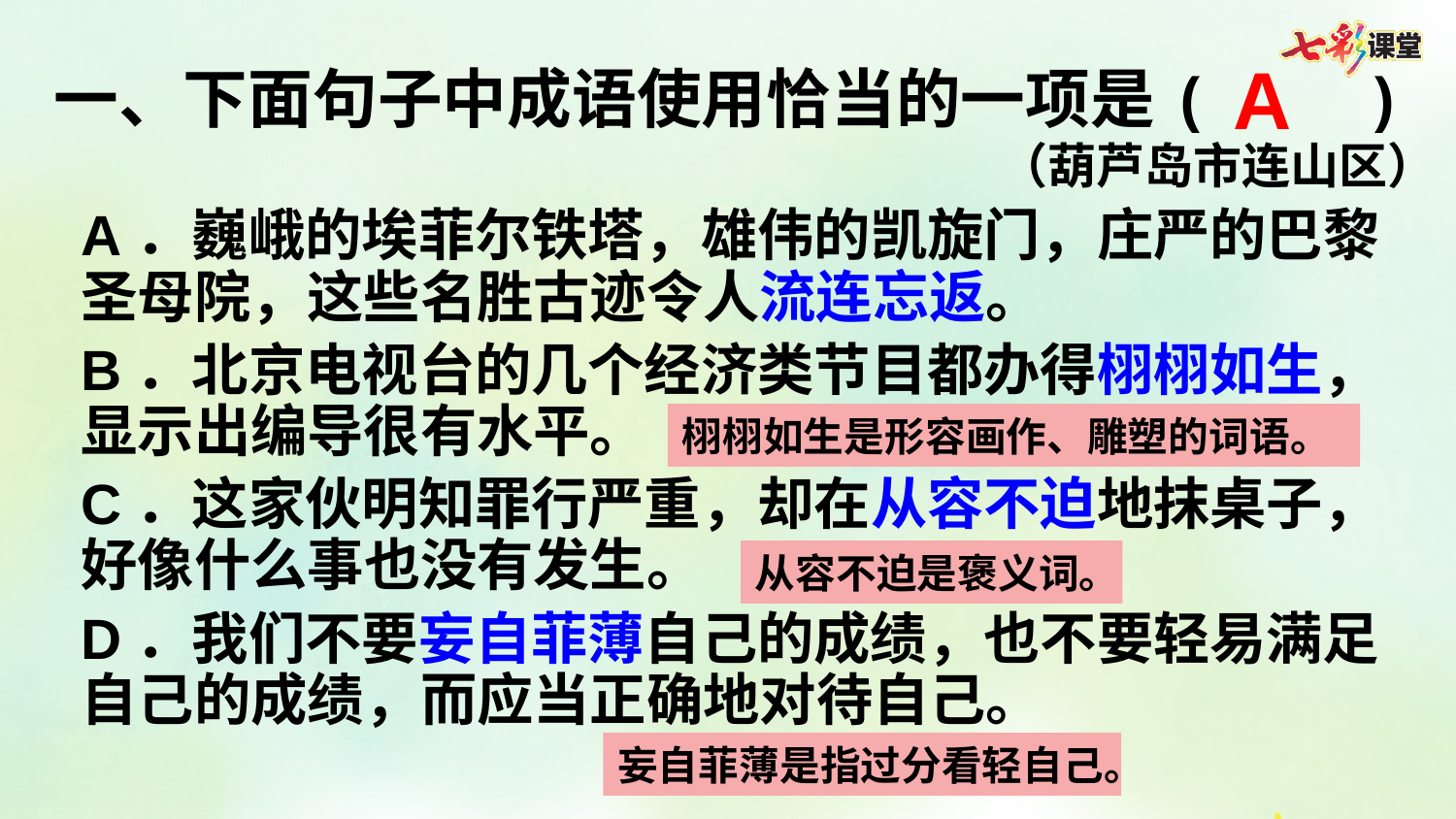

A
一、下面句子中成语使用恰当的一项是(    )
（葫芦岛市连山区）
A．巍峨的埃菲尔铁塔，雄伟的凯旋门，庄严的巴黎圣母院，这些名胜古迹令人流连忘返。
B．北京电视台的几个经济类节目都办得栩栩如生，显示出编导很有水平。
C．这家伙明知罪行严重，却在从容不迫地抹桌子，好像什么事也没有发生。
D．我们不要妄自菲薄自己的成绩，也不要轻易满足自己的成绩，而应当正确地对待自己。
栩栩如生是形容画作、雕塑的词语。
从容不迫是褒义词。
妄自菲薄是指过分看轻自己。